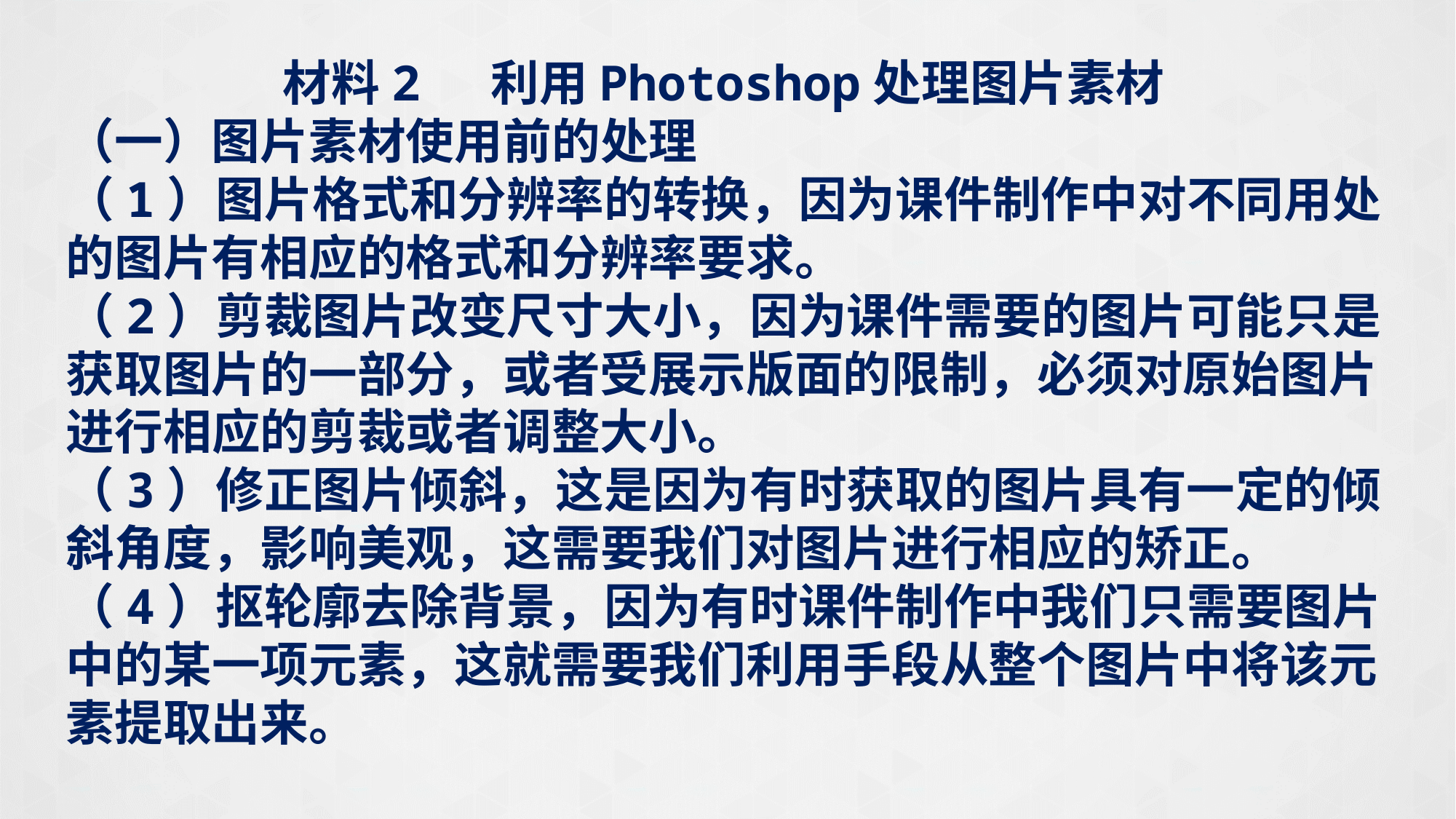

材料2  利用Photoshop处理图片素材
（一）图片素材使用前的处理
（1）图片格式和分辨率的转换，因为课件制作中对不同用处的图片有相应的格式和分辨率要求。
（2）剪裁图片改变尺寸大小，因为课件需要的图片可能只是获取图片的一部分，或者受展示版面的限制，必须对原始图片进行相应的剪裁或者调整大小。
（3）修正图片倾斜，这是因为有时获取的图片具有一定的倾斜角度，影响美观，这需要我们对图片进行相应的矫正。
（4）抠轮廓去除背景，因为有时课件制作中我们只需要图片中的某一项元素，这就需要我们利用手段从整个图片中将该元素提取出来。